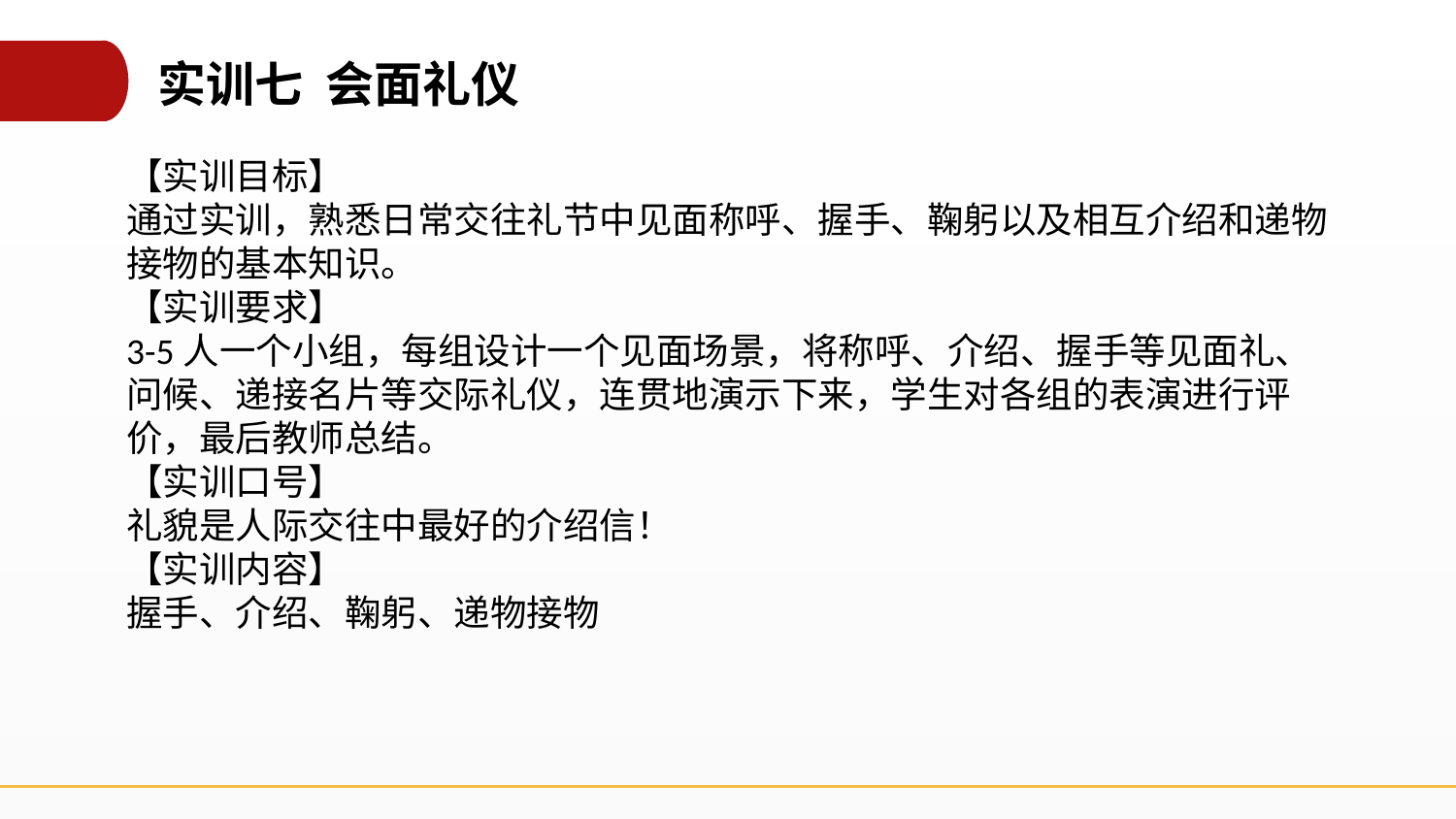

实训七  会面礼仪
【实训目标】
通过实训，熟悉日常交往礼节中见面称呼、握手、鞠躬以及相互介绍和递物接物的基本知识。
【实训要求】
3-5人一个小组，每组设计一个见面场景，将称呼、介绍、握手等见面礼、问候、递接名片等交际礼仪，连贯地演示下来，学生对各组的表演进行评价，最后教师总结。
【实训口号】
礼貌是人际交往中最好的介绍信！
【实训内容】
握手、介绍、鞠躬、递物接物